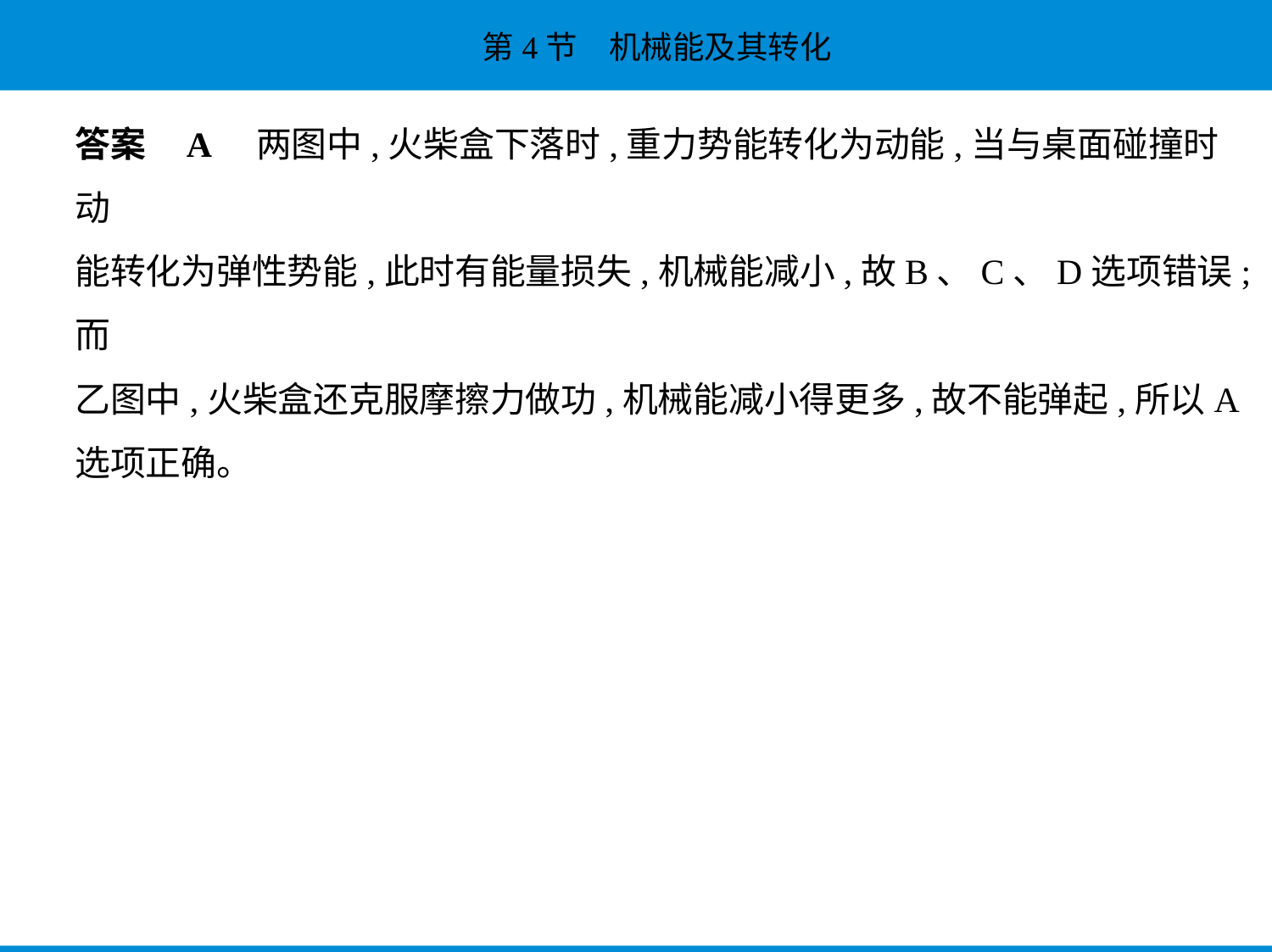

答案    A　两图中,火柴盒下落时,重力势能转化为动能,当与桌面碰撞时动
能转化为弹性势能,此时有能量损失,机械能减小,故B、C、D选项错误;而
乙图中,火柴盒还克服摩擦力做功,机械能减小得更多,故不能弹起,所以A
选项正确。